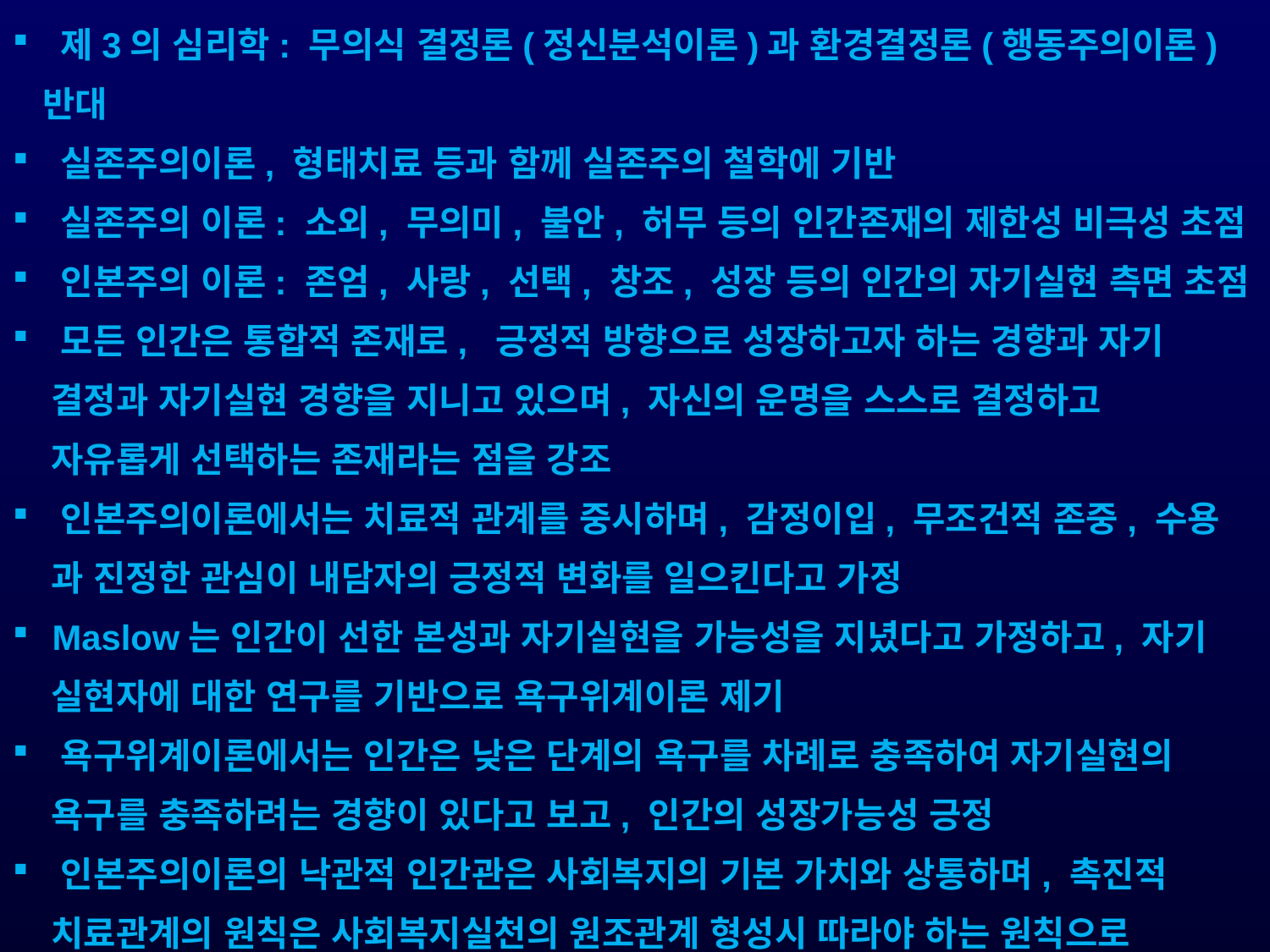

제3의 심리학: 무의식 결정론(정신분석이론)과 환경결정론(행동주의이론) 반대
 실존주의이론, 형태치료 등과 함께 실존주의 철학에 기반
 실존주의 이론: 소외, 무의미, 불안, 허무 등의 인간존재의 제한성 비극성 초점
 인본주의 이론: 존엄, 사랑, 선택, 창조, 성장 등의 인간의 자기실현 측면 초점
 모든 인간은 통합적 존재로,  긍정적 방향으로 성장하고자 하는 경향과 자기
   결정과 자기실현 경향을 지니고 있으며, 자신의 운명을 스스로 결정하고
   자유롭게 선택하는 존재라는 점을 강조
 인본주의이론에서는 치료적 관계를 중시하며, 감정이입, 무조건적 존중, 수용
   과 진정한 관심이 내담자의 긍정적 변화를 일으킨다고 가정
 Maslow는 인간이 선한 본성과 자기실현을 가능성을 지녔다고 가정하고, 자기
   실현자에 대한 연구를 기반으로 욕구위계이론 제기
 욕구위계이론에서는 인간은 낮은 단계의 욕구를 차례로 충족하여 자기실현의
   욕구를 충족하려는 경향이 있다고 보고, 인간의 성장가능성 긍정
 인본주의이론의 낙관적 인간관은 사회복지의 기본 가치와 상통하며, 촉진적
   치료관계의 원칙은 사회복지실천의 원조관계 형성시 따라야 하는 원칙으로
   수용